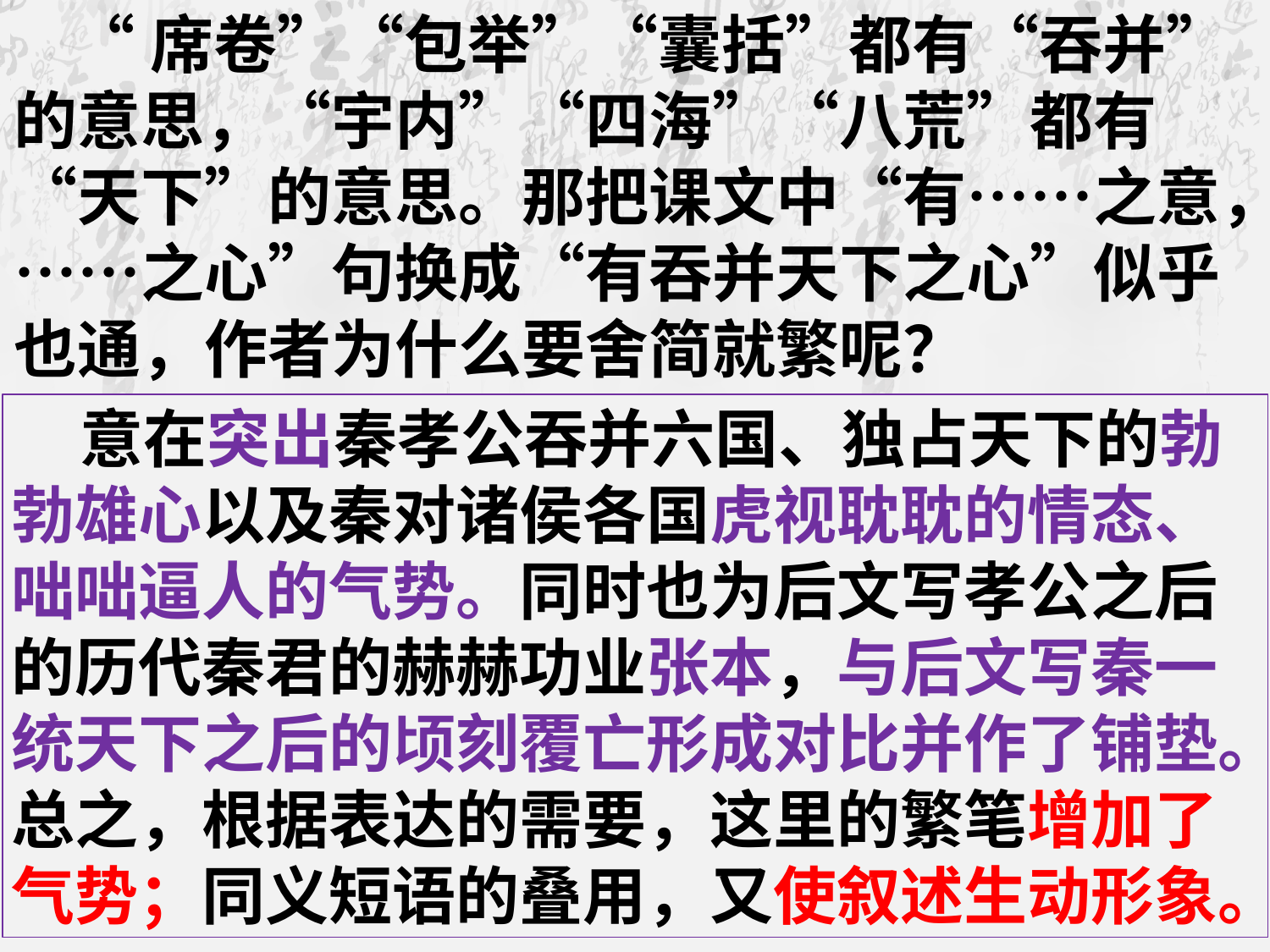

“席卷”“包举”“囊括”都有“吞并”的意思，“宇内”“四海”“八荒”都有“天下”的意思。那把课文中“有……之意，……之心”句换成“有吞并天下之心”似乎也通，作者为什么要舍简就繁呢？
       意在突出秦孝公吞并六国、独占天下的勃勃雄心以及秦对诸侯各国虎视耽耽的情态、咄咄逼人的气势。同时也为后文写孝公之后的历代秦君的赫赫功业张本，与后文写秦一统天下之后的顷刻覆亡形成对比并作了铺垫。总之，根据表达的需要，这里的繁笔增加了气势；同义短语的叠用，又使叙述生动形象。